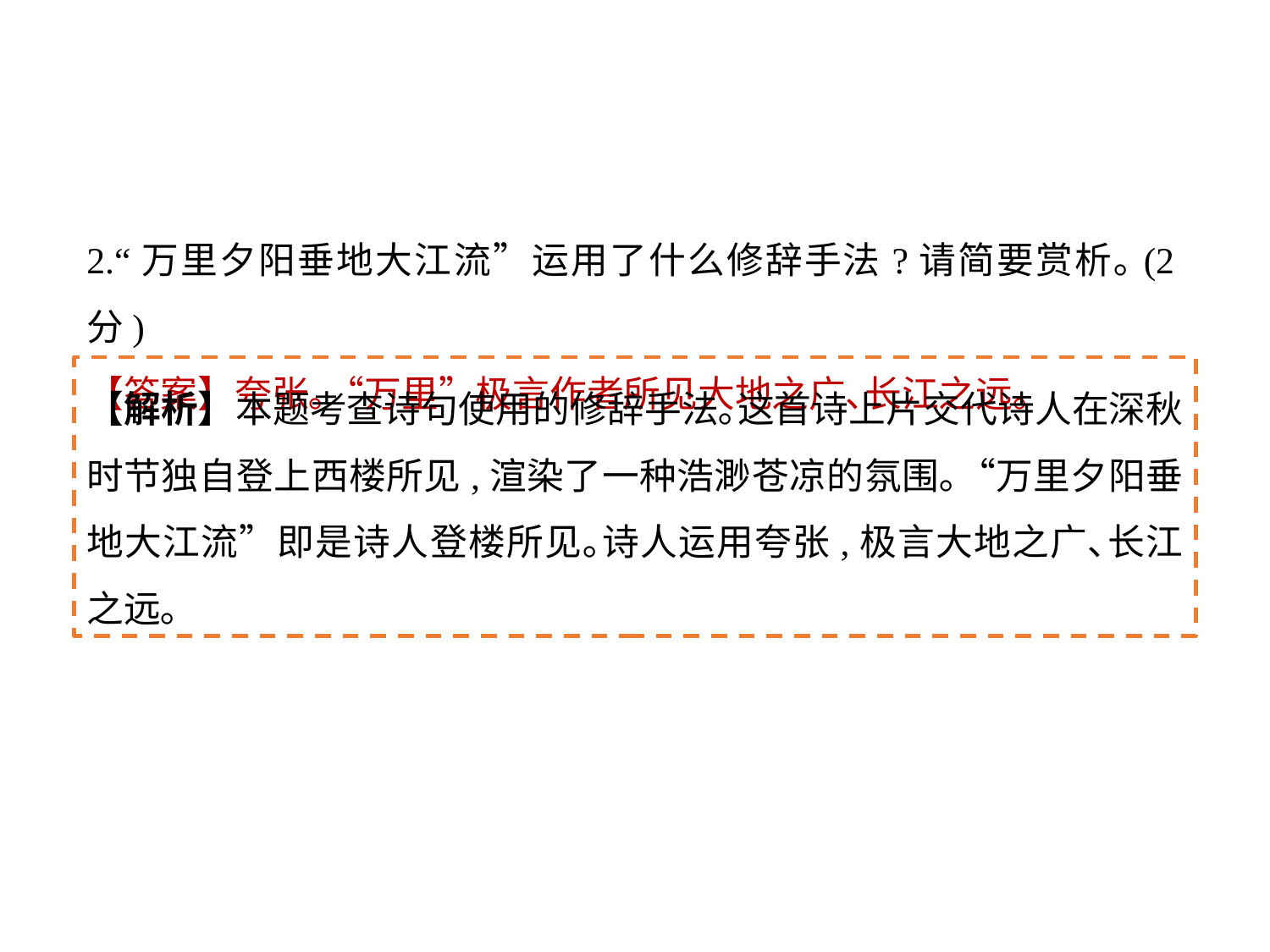

2.“万里夕阳垂地大江流”运用了什么修辞手法?请简要赏析｡(2分)
【答案】夸张｡“万里”极言作者所见大地之广､长江之远｡
【解析】本题考查诗句使用的修辞手法｡这首诗上片交代诗人在深秋时节独自登上西楼所见,渲染了一种浩渺苍凉的氛围｡“万里夕阳垂地大江流”即是诗人登楼所见｡诗人运用夸张,极言大地之广､长江之远｡